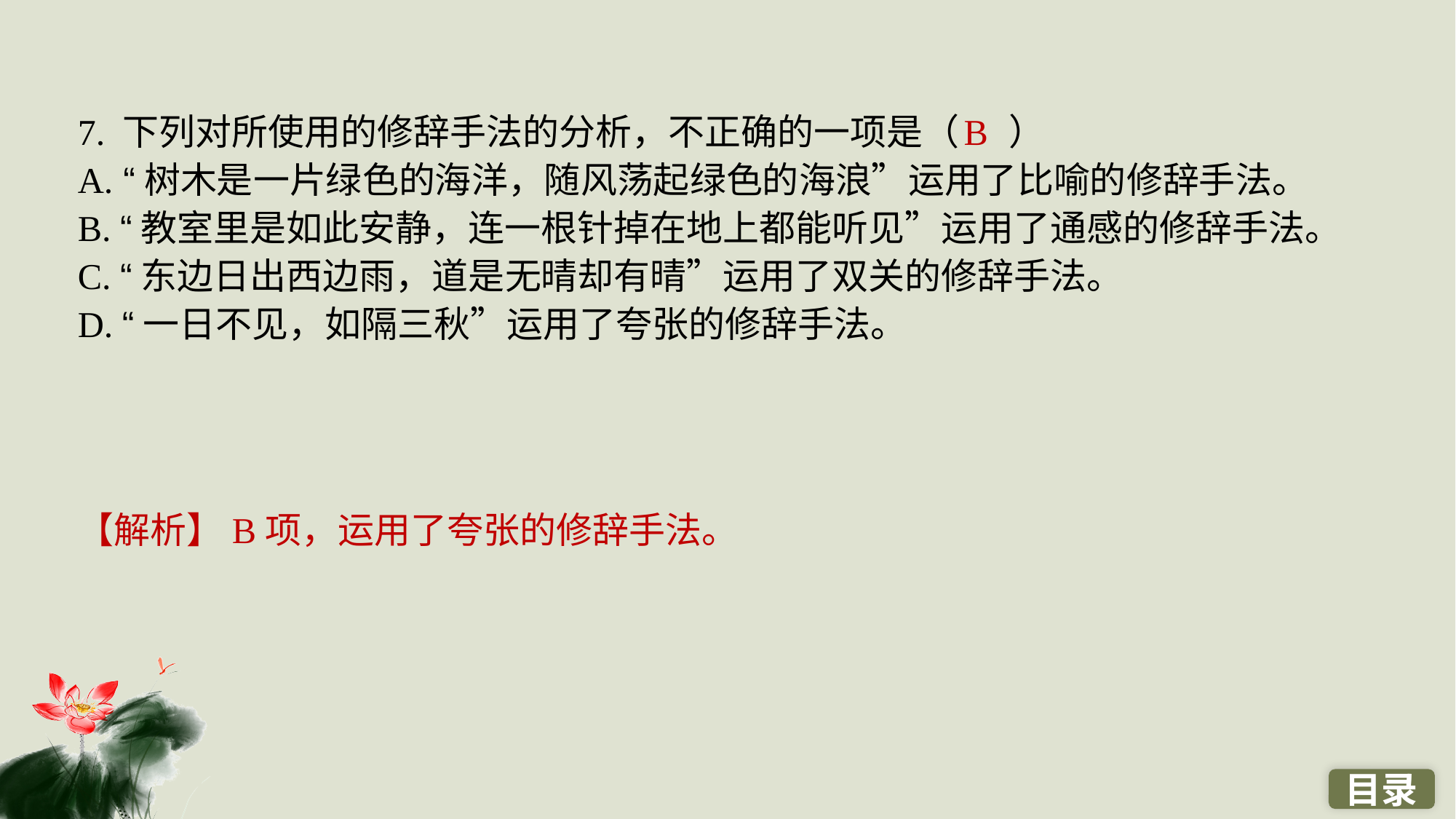

7. 下列对所使用的修辞手法的分析，不正确的一项是（      ）
A. “树木是一片绿色的海洋，随风荡起绿色的海浪”运用了比喻的修辞手法。
B. “教室里是如此安静，连一根针掉在地上都能听见”运用了通感的修辞手法。
C. “东边日出西边雨，道是无晴却有晴”运用了双关的修辞手法。
D. “一日不见，如隔三秋”运用了夸张的修辞手法。
B
【解析】B项，运用了夸张的修辞手法。